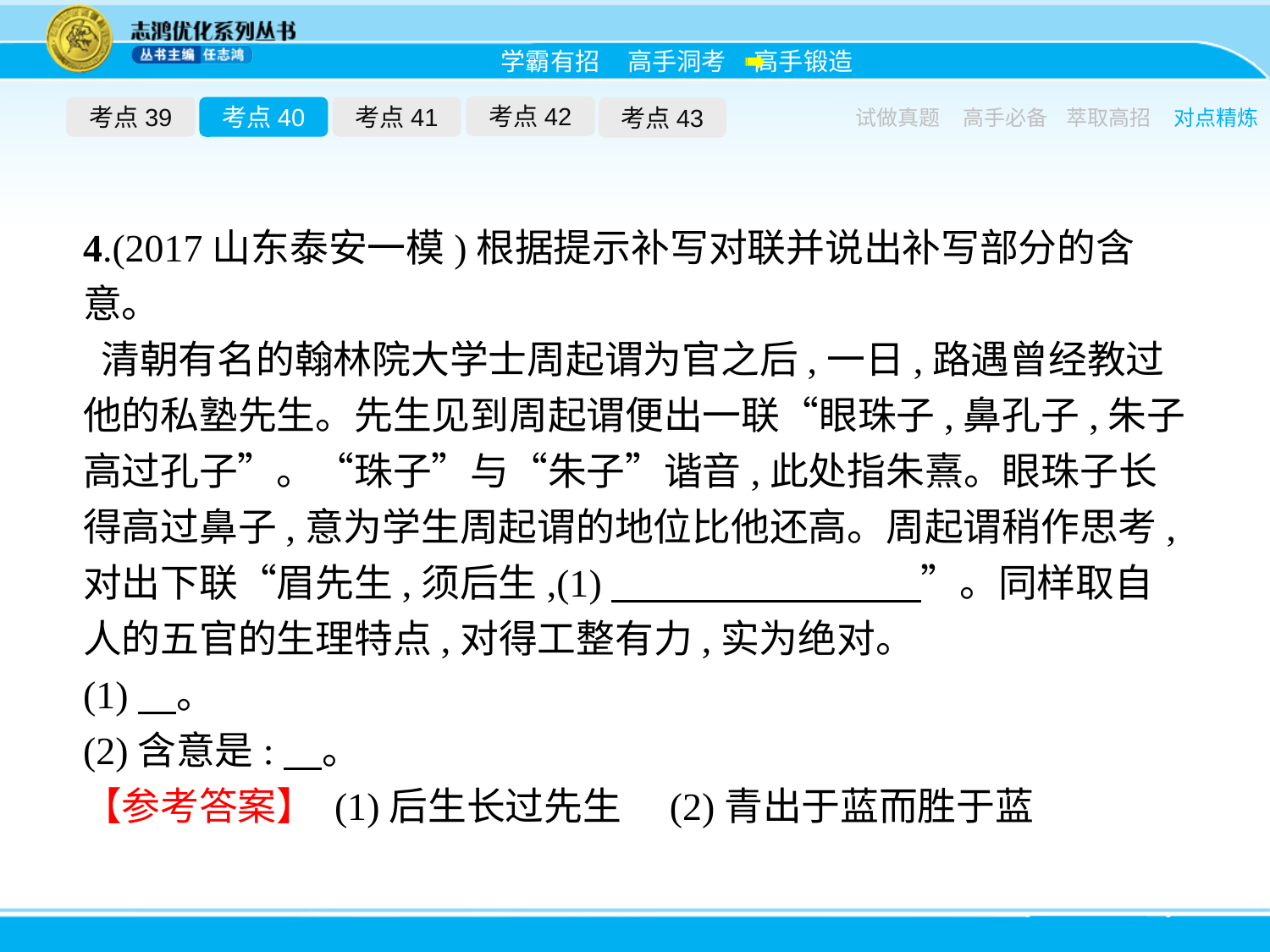

考点42
考点39
考点40
考点41
考点43
试做真题
高手必备
萃取高招
对点精炼
4.(2017山东泰安一模)根据提示补写对联并说出补写部分的含意。
 清朝有名的翰林院大学士周起谓为官之后,一日,路遇曾经教过他的私塾先生。先生见到周起谓便出一联“眼珠子,鼻孔子,朱子高过孔子”。“珠子”与“朱子”谐音,此处指朱熹。眼珠子长得高过鼻子,意为学生周起谓的地位比他还高。周起谓稍作思考,对出下联“眉先生,须后生,(1)　　　　　　　　”。同样取自人的五官的生理特点,对得工整有力,实为绝对。
(1)　。
(2)含意是:　。
【参考答案】 (1)后生长过先生　(2)青出于蓝而胜于蓝